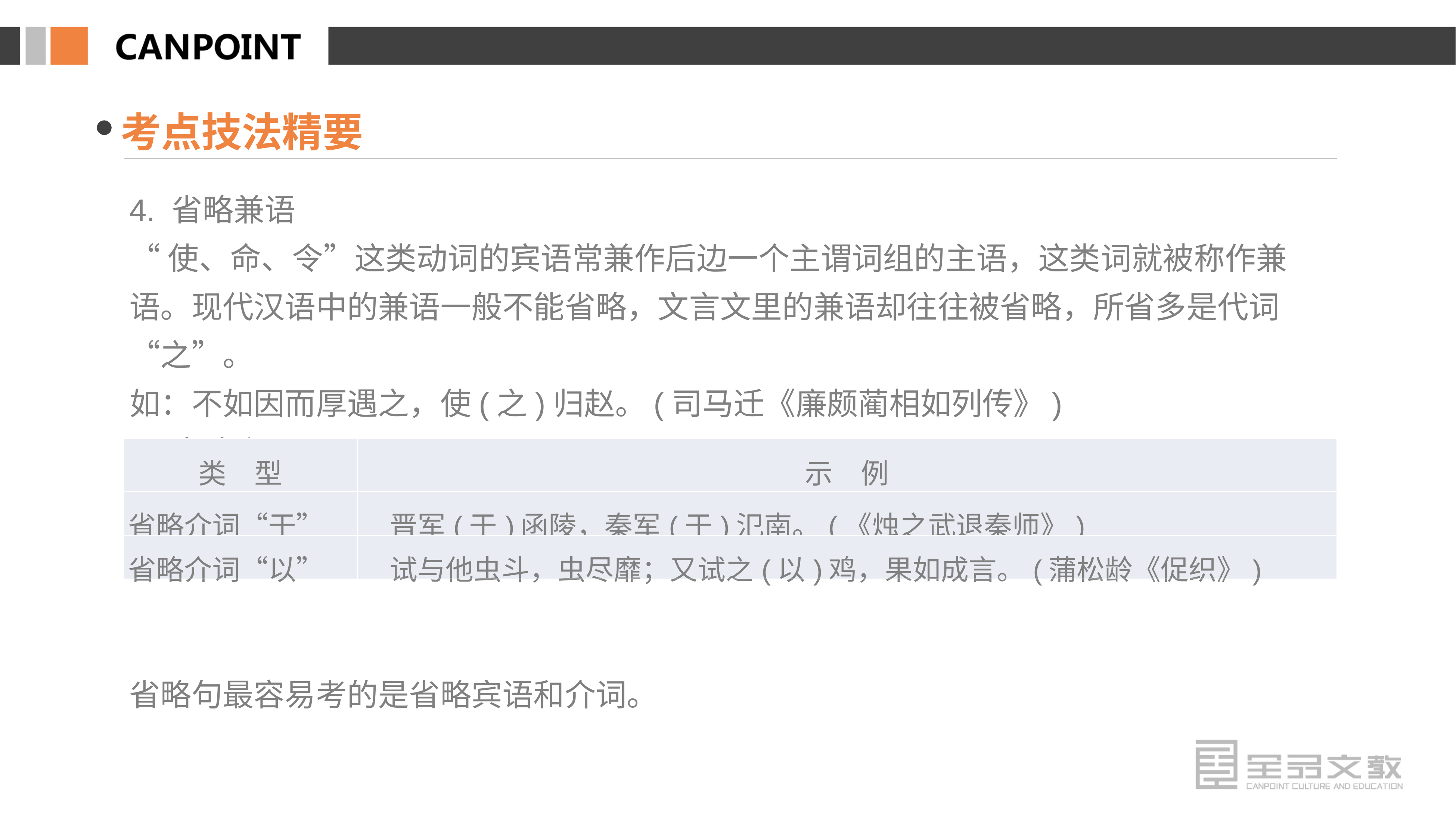

考点技法精要

4. 省略兼语
“使、命、令”这类动词的宾语常兼作后边一个主谓词组的主语，这类词就被称作兼语。现代汉语中的兼语一般不能省略，文言文里的兼语却往往被省略，所省多是代词“之”。
如：不如因而厚遇之，使(之)归赵。(司马迁《廉颇蔺相如列传》)
5. 省略介词

省略句最容易考的是省略宾语和介词。
| 类　型 | 示　例 |
| --- | --- |
| 省略介词“于” | 晋军(于)函陵，秦军(于)氾南。(《烛之武退秦师》) |
| 省略介词“以” | 试与他虫斗，虫尽靡；又试之(以)鸡，果如成言。(蒲松龄《促织》) |